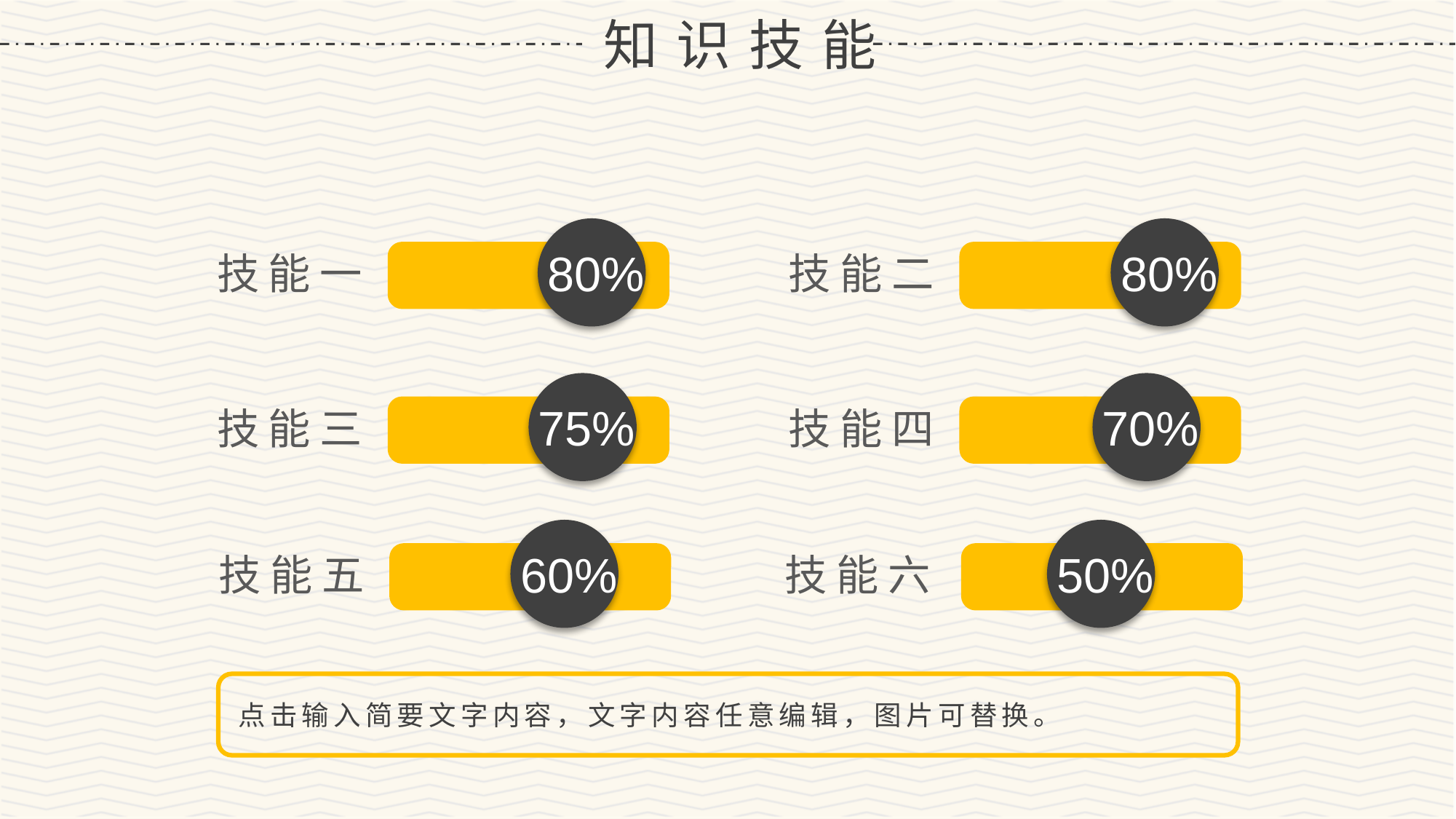

知识技能

80%

80%

技能一
技能二

75%

70%
技能三
技能四

60%

50%
技能五
技能六
点击输入简要文字内容，文字内容任意编辑，图片可替换。